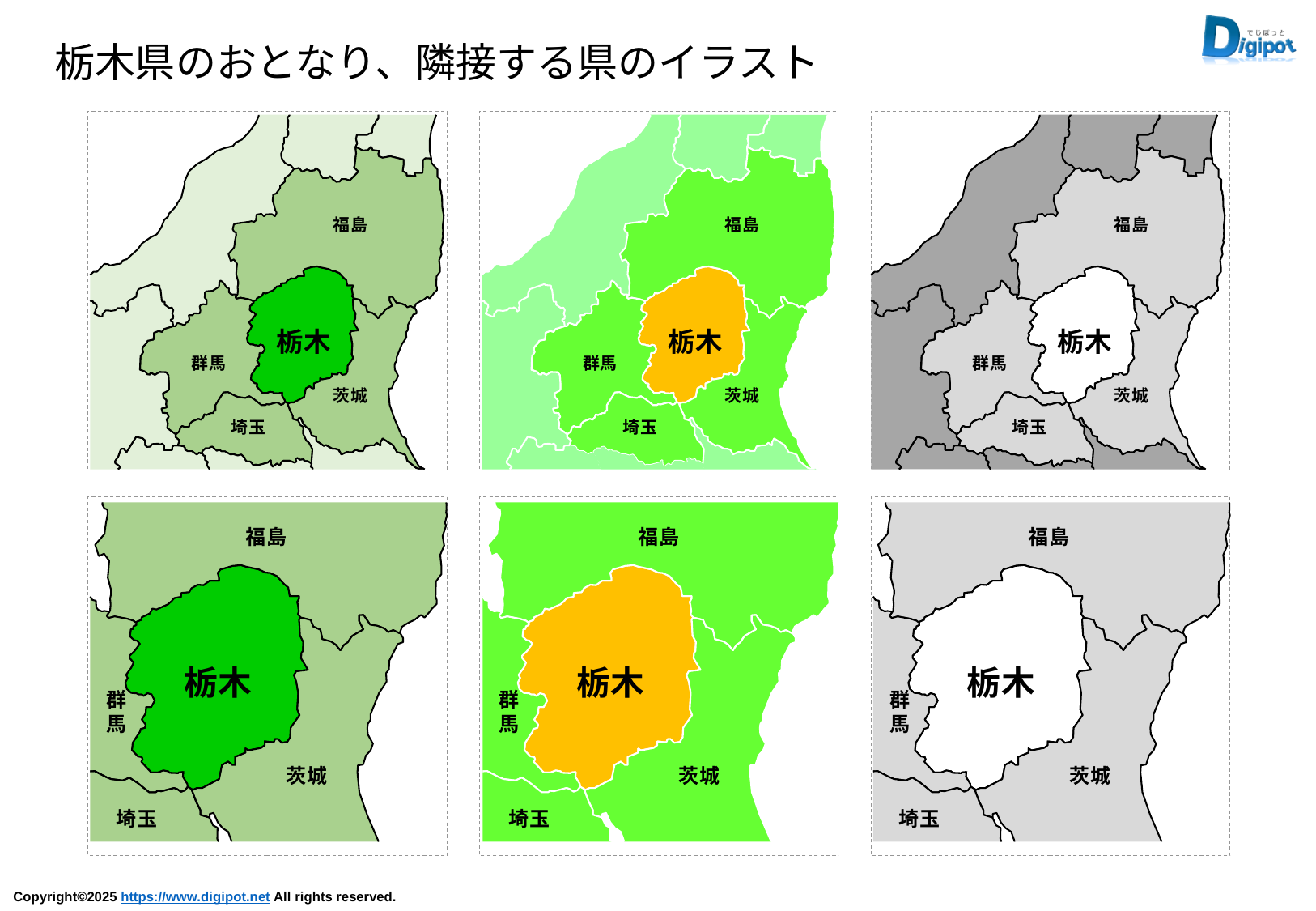

栃木県のおとなり、隣接する県のイラスト

福島

栃木
群馬
茨城

埼玉

福島

栃木
群馬
茨城

埼玉

福島

栃木
群馬
茨城

埼玉

福島

栃木
群馬
茨城

埼玉

福島

栃木
群馬
茨城

埼玉

福島

栃木
群馬
茨城

埼玉